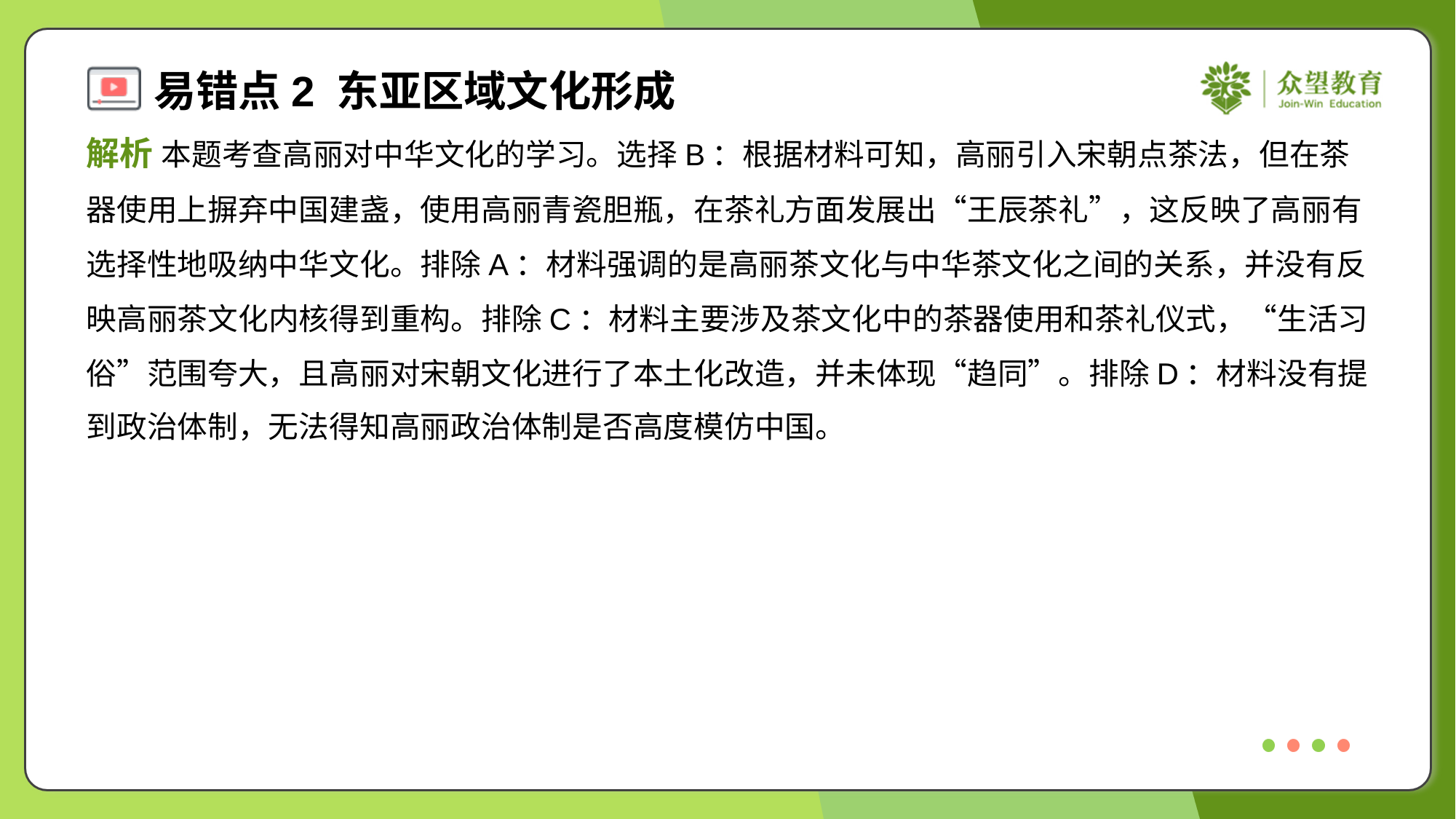

解析 本题考查高丽对中华文化的学习。选择B：根据材料可知，高丽引入宋朝点茶法，但在茶
器使用上摒弃中国建盏，使用高丽青瓷胆瓶，在茶礼方面发展出“王辰茶礼”，这反映了高丽有
选择性地吸纳中华文化。排除A：材料强调的是高丽茶文化与中华茶文化之间的关系，并没有反
映高丽茶文化内核得到重构。排除C：材料主要涉及茶文化中的茶器使用和茶礼仪式，“生活习
俗”范围夸大，且高丽对宋朝文化进行了本土化改造，并未体现“趋同”。排除D：材料没有提
到政治体制，无法得知高丽政治体制是否高度模仿中国。